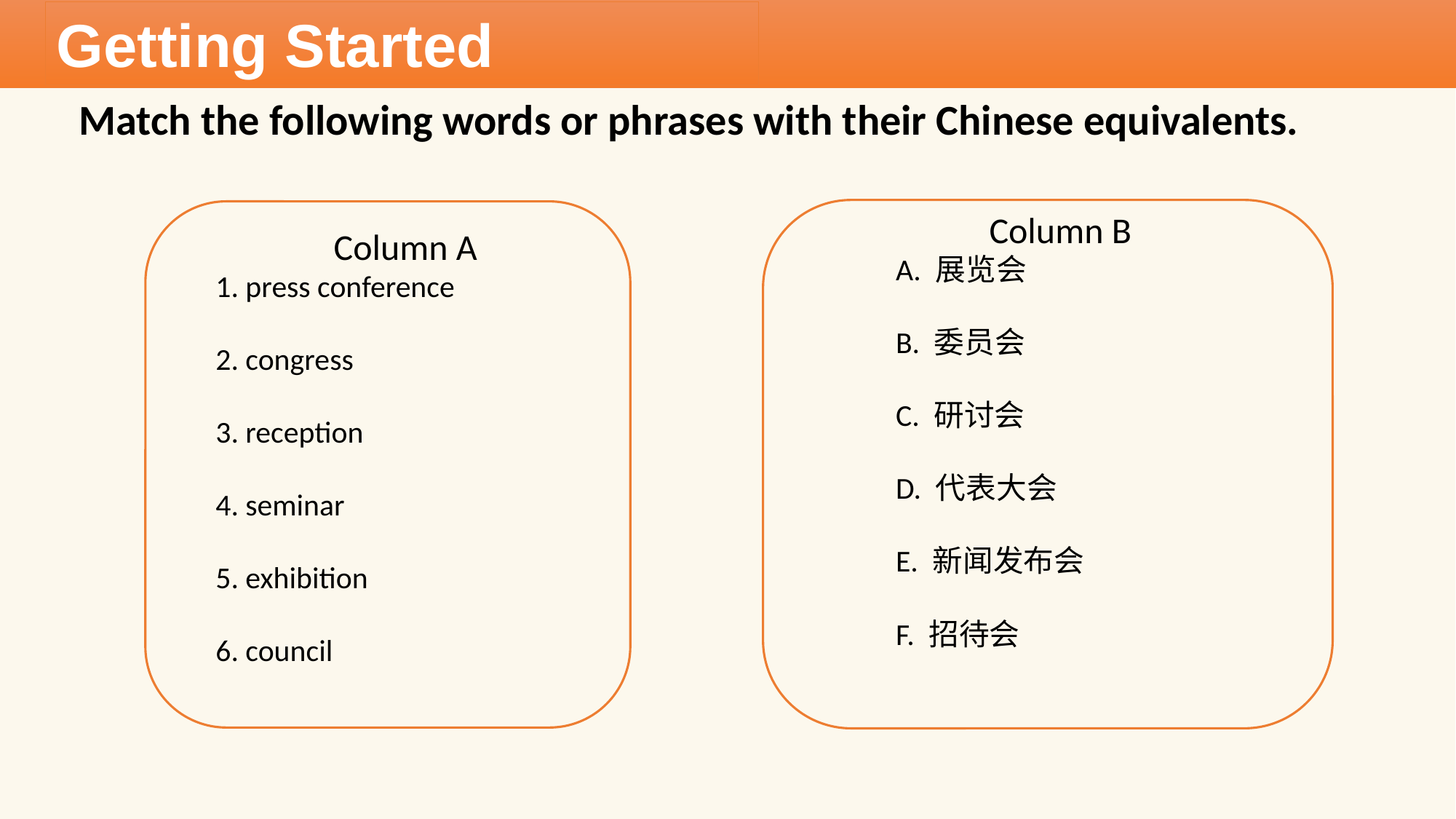

Getting Started
Match the following words or phrases with their Chinese equivalents.

Column B
              A. 展览会

              B. 委员会

              C. 研讨会

              D. 代表大会

              E. 新闻发布会

              F. 招待会
Column A
1. press conference

2. congress

3. reception

4. seminar

5. exhibition

6. council